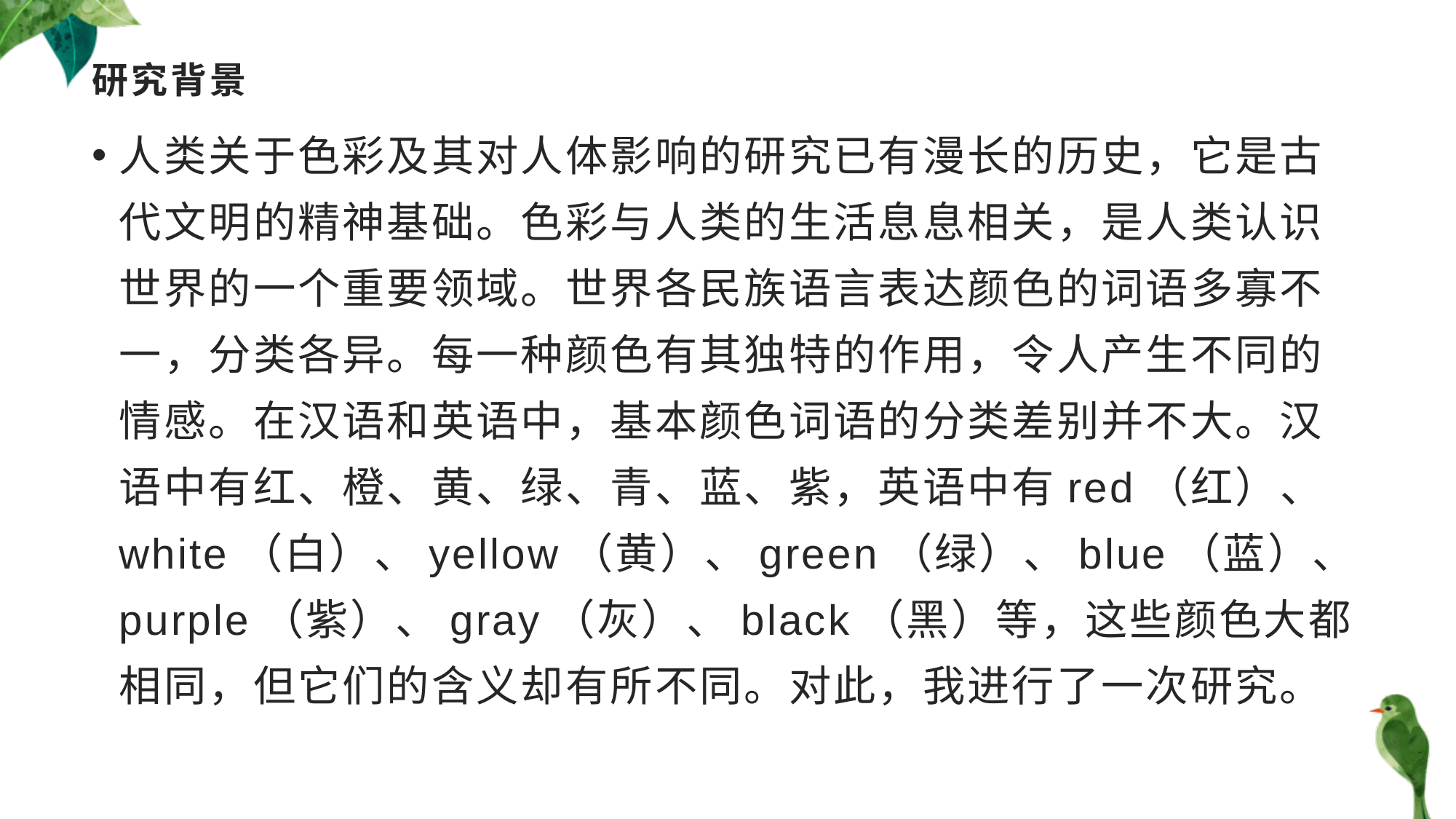

# 研究背景
人类关于色彩及其对人体影响的研究已有漫长的历史，它是古代文明的精神基础。色彩与人类的生活息息相关，是人类认识世界的一个重要领域。世界各民族语言表达颜色的词语多寡不一，分类各异。每一种颜色有其独特的作用，令人产生不同的情感。在汉语和英语中，基本颜色词语的分类差别并不大。汉语中有红、橙、黄、绿、青、蓝、紫，英语中有red（红）、white（白）、yellow（黄）、green（绿）、blue（蓝）、purple（紫）、gray（灰）、black（黑）等，这些颜色大都相同，但它们的含义却有所不同。对此，我进行了一次研究。